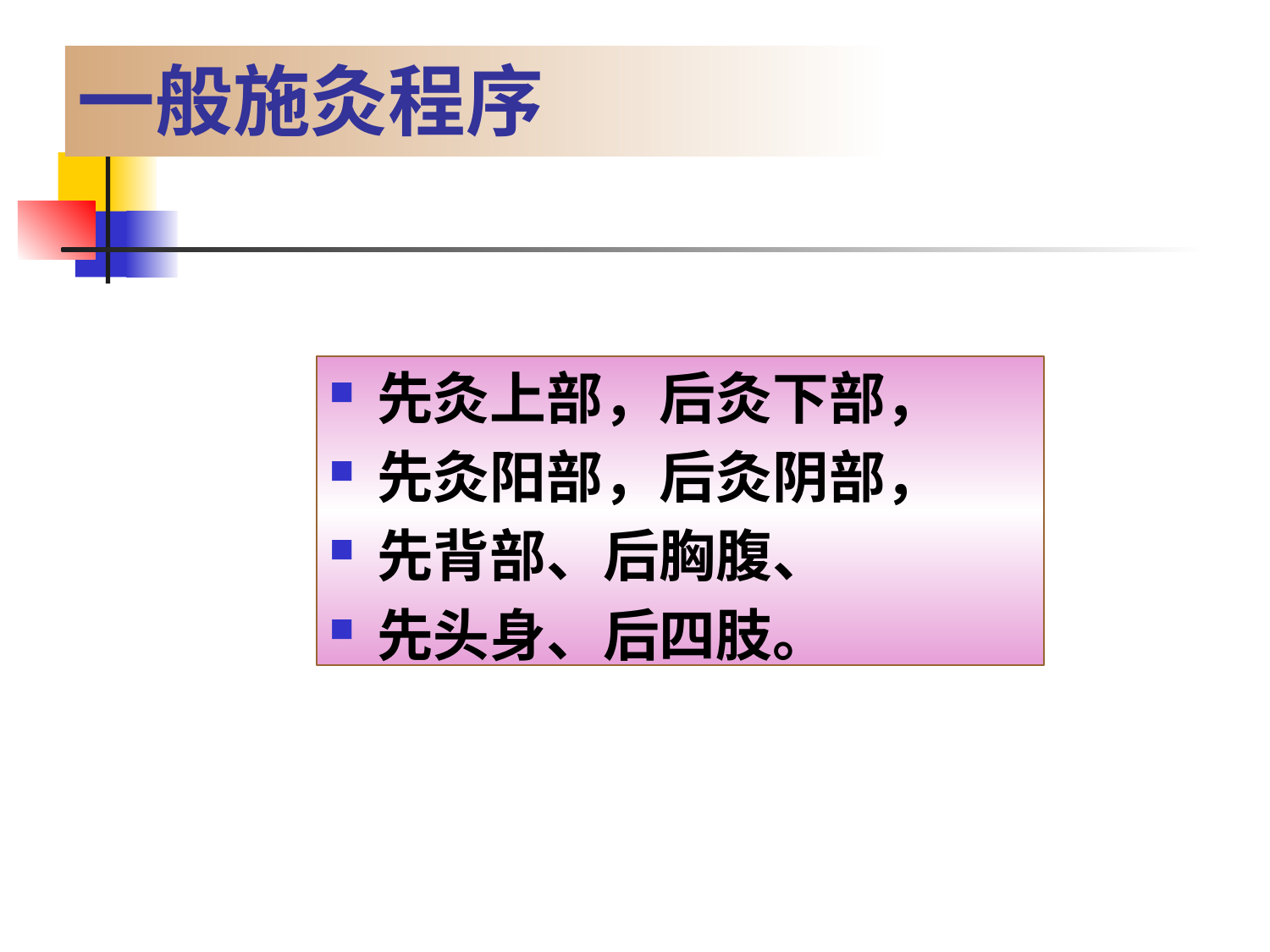

一般施灸程序
先灸上部，后灸下部，
先灸阳部，后灸阴部，
先背部、后胸腹、
先头身、后四肢。